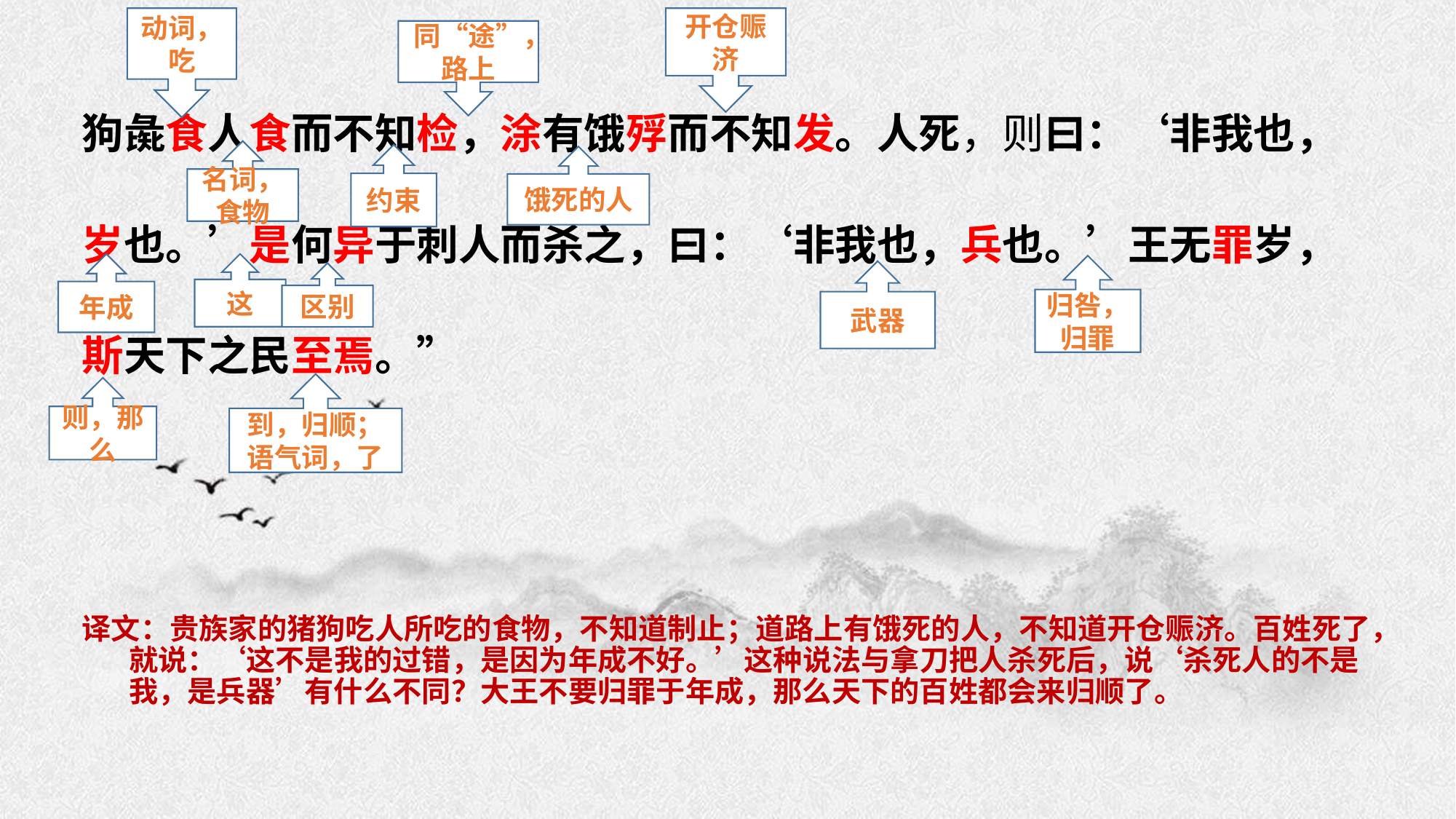

动词，吃
开仓赈济

狗彘食人食而不知检，涂有饿殍而不知发。人死，则曰：‘非我也，

岁也。’是何异于刺人而杀之，曰：‘非我也，兵也。’王无罪岁，

斯天下之民至焉。”

译文：贵族家的猪狗吃人所吃的食物，不知道制止；道路上有饿死的人，不知道开仓赈济。百姓死了，就说：‘这不是我的过错，是因为年成不好。’这种说法与拿刀把人杀死后，说‘杀死人的不是我，是兵器’有什么不同？大王不要归罪于年成，那么天下的百姓都会来归顺了。

同“途”，路上
名词，食物
约束
饿死的人
这
年成
归咎，归罪
武器
区别
到，归顺；
语气词，了
则，那么